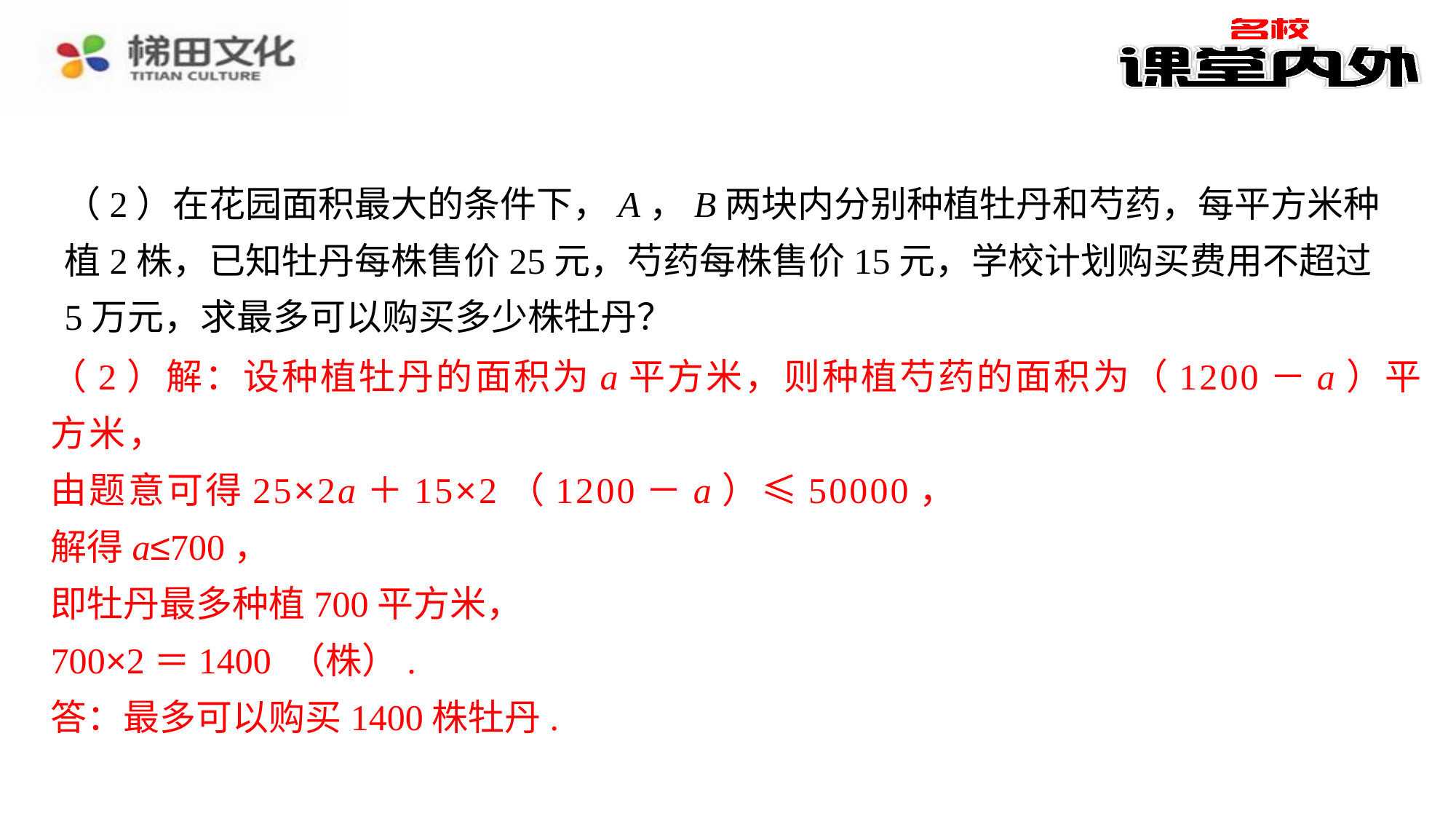

（2）在花园面积最大的条件下，A，B两块内分别种植牡丹和芍药，每平方米种植2株，已知牡丹每株售价25元，芍药每株售价15元，学校计划购买费用不超过5万元，求最多可以购买多少株牡丹？为20米时，有最大面积，且最大面积为1200平方米.⁠
（2）解：设种植牡丹的面积为a平方米，则种植芍药的面积为（1200－a）平
（2）解：设种植牡丹的面积为a平方米，则种植芍药的面积为（1200－a）平方米，⁠
由题意可得25×2a＋15×2（1200－a）≤50000，⁠
解得a≤700，⁠
即牡丹最多种植700平方米，⁠
700×2＝1400 （株）.⁠
答：最多可以购买1400株牡丹.⁠
方米，
由题意可得25×2a＋15×2（1200－a）≤50000，
解得a≤700，
即牡丹最多种植700平方米，
700×2＝1400 （株）.
答：最多可以购买1400株牡丹.